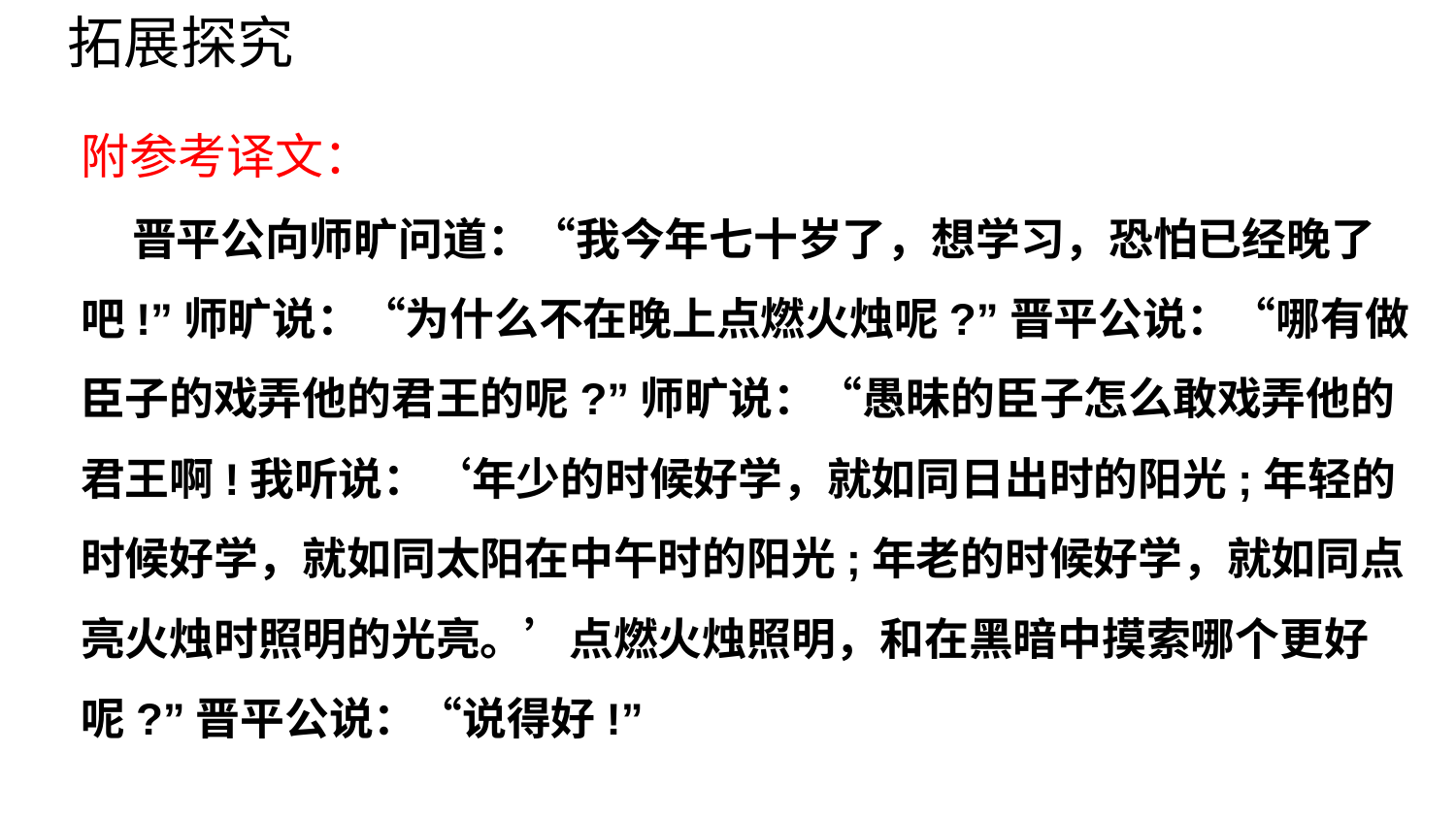

拓展探究
附参考译文：
    晋平公向师旷问道：“我今年七十岁了，想学习，恐怕已经晚了吧!”师旷说：“为什么不在晚上点燃火烛呢?”晋平公说：“哪有做臣子的戏弄他的君王的呢?”师旷说：“愚昧的臣子怎么敢戏弄他的君王啊!我听说：‘年少的时候好学，就如同日出时的阳光;年轻的时候好学，就如同太阳在中午时的阳光;年老的时候好学，就如同点亮火烛时照明的光亮。’点燃火烛照明，和在黑暗中摸索哪个更好呢?”晋平公说：“说得好!”